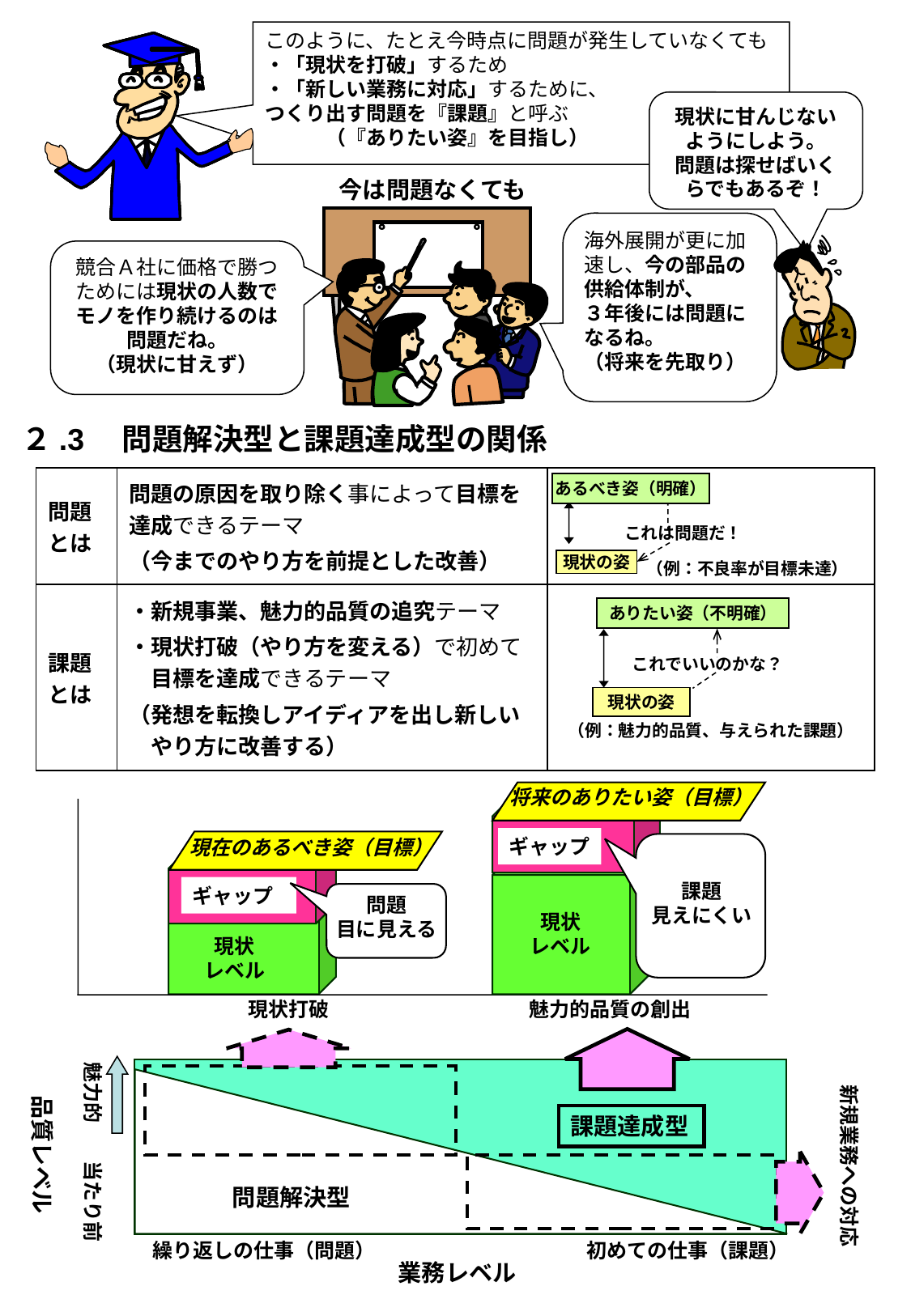

このように、たとえ今時点に問題が発生していなくても
・「現状を打破」するため
・「新しい業務に対応」するために、
つくり出す問題を『課題』と呼ぶ
　　　（『ありたい姿』を目指し）

現状に甘んじないようにしよう。
問題は探せばいくらでもあるぞ！
今は問題なくても

海外展開が更に加速し、今の部品の供給体制が、
３年後には問題になるね。
（将来を先取り）

競合Ａ社に価格で勝つためには現状の人数でモノを作り続けるのは問題だね。
（現状に甘えず）
２.3　問題解決型と課題達成型の関係
| 問題 とは | 問題の原因を取り除く事によって目標を達成できるテーマ （今までのやり方を前提とした改善） |  |
| --- | --- | --- |
| 課題 とは | ・新規事業、魅力的品質の追究テーマ ・現状打破（やり方を変える）で初めて 　目標を達成できるテーマ （発想を転換しアイディアを出し新しい 　やり方に改善する） |  |
あるべき姿（明確）

これは問題だ！

現状の姿
（例：不良率が目標未達）
ありたい姿（不明確）

これでいいのかな？

現状の姿

（例：魅力的品質、与えられた課題）
将来のありたい姿（目標）

ギャップ
現在のあるべき姿（目標）

課題
見えにくい

問題
目に見える
ギャップ

現状
レベル
現状
レベル
現状打破
魅力的品質の創出

魅力的

新規業務への対応
品質レベル
課題達成型

当たり前

問題解決型
　繰り返しの仕事（問題）
　　初めての仕事（課題）
業務レベル